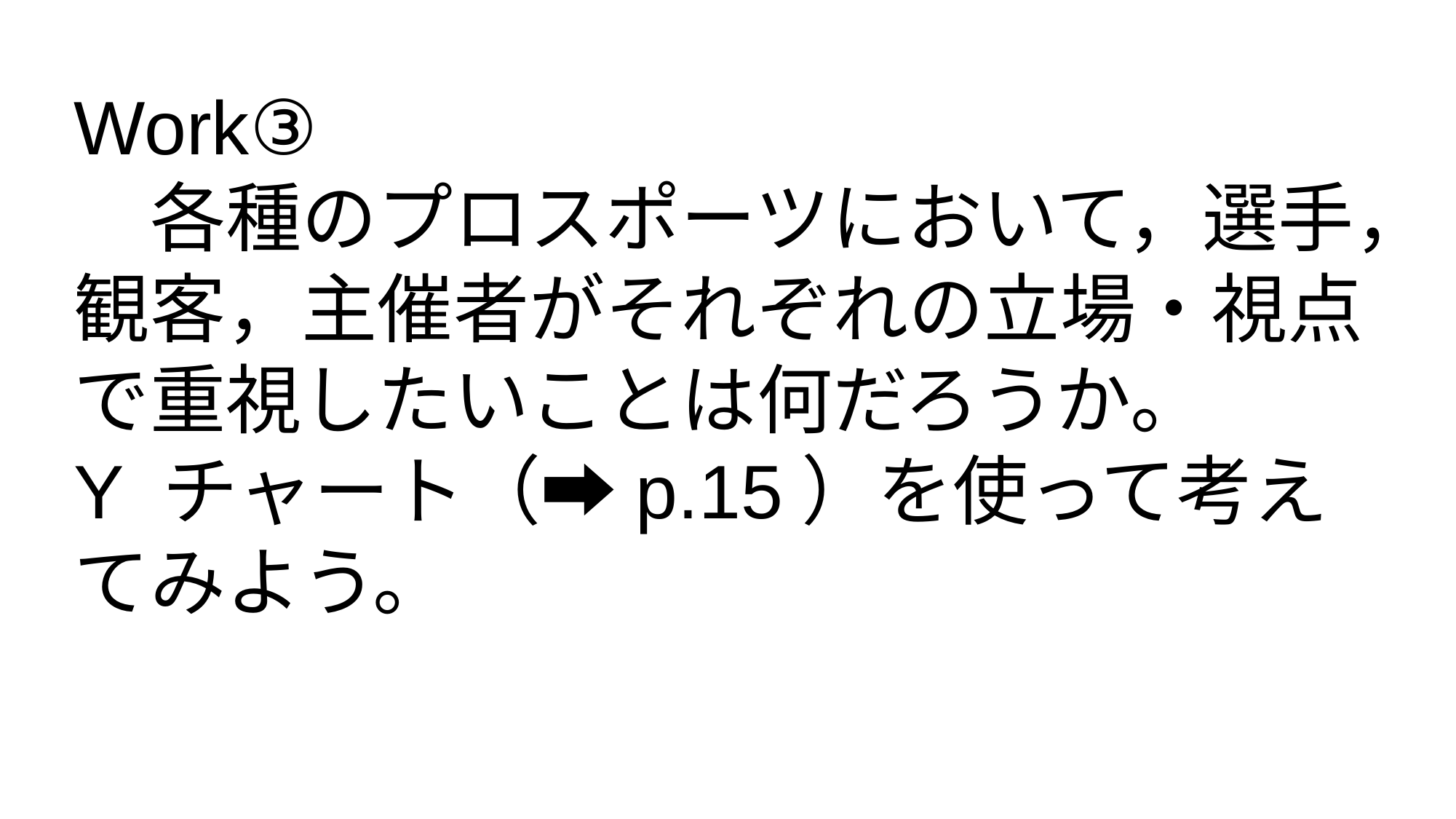

Work③
　各種のプロスポーツにおいて，選手，観客，主催者がそれぞれの立場・視点で重視したいことは何だろうか。
Y チャート（➡p.15）を使って考えてみよう。